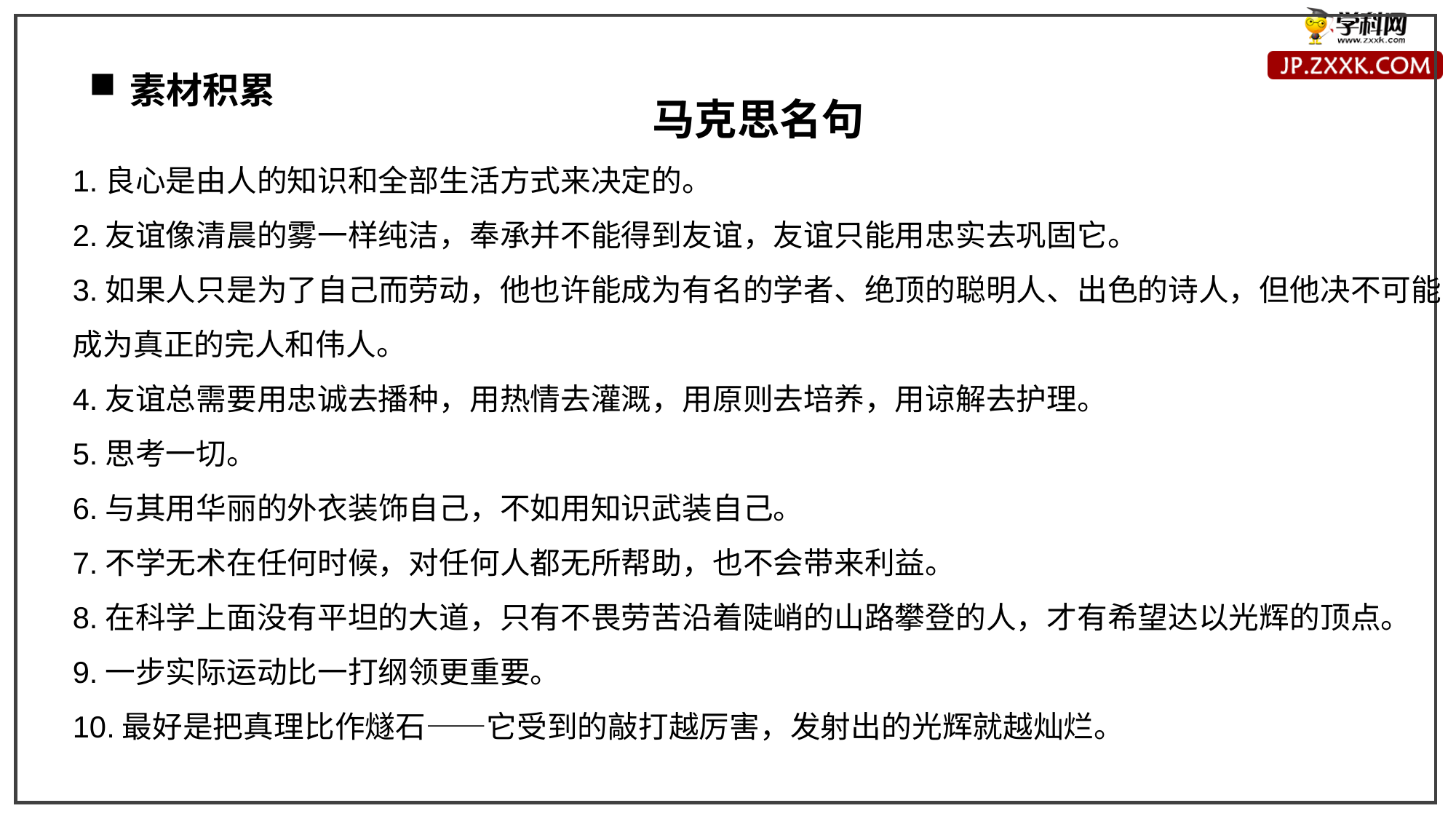

素材积累
马克思名句
1.良心是由人的知识和全部生活方式来决定的。
2.友谊像清晨的雾一样纯洁，奉承并不能得到友谊，友谊只能用忠实去巩固它。
3.如果人只是为了自己而劳动，他也许能成为有名的学者、绝顶的聪明人、出色的诗人，但他决不可能成为真正的完人和伟人。
4.友谊总需要用忠诚去播种，用热情去灌溉，用原则去培养，用谅解去护理。
5.思考一切。
6.与其用华丽的外衣装饰自己，不如用知识武装自己。
7.不学无术在任何时候，对任何人都无所帮助，也不会带来利益。
8.在科学上面没有平坦的大道，只有不畏劳苦沿着陡峭的山路攀登的人，才有希望达以光辉的顶点。
9.一步实际运动比一打纲领更重要。
10.最好是把真理比作燧石——它受到的敲打越厉害，发射出的光辉就越灿烂。